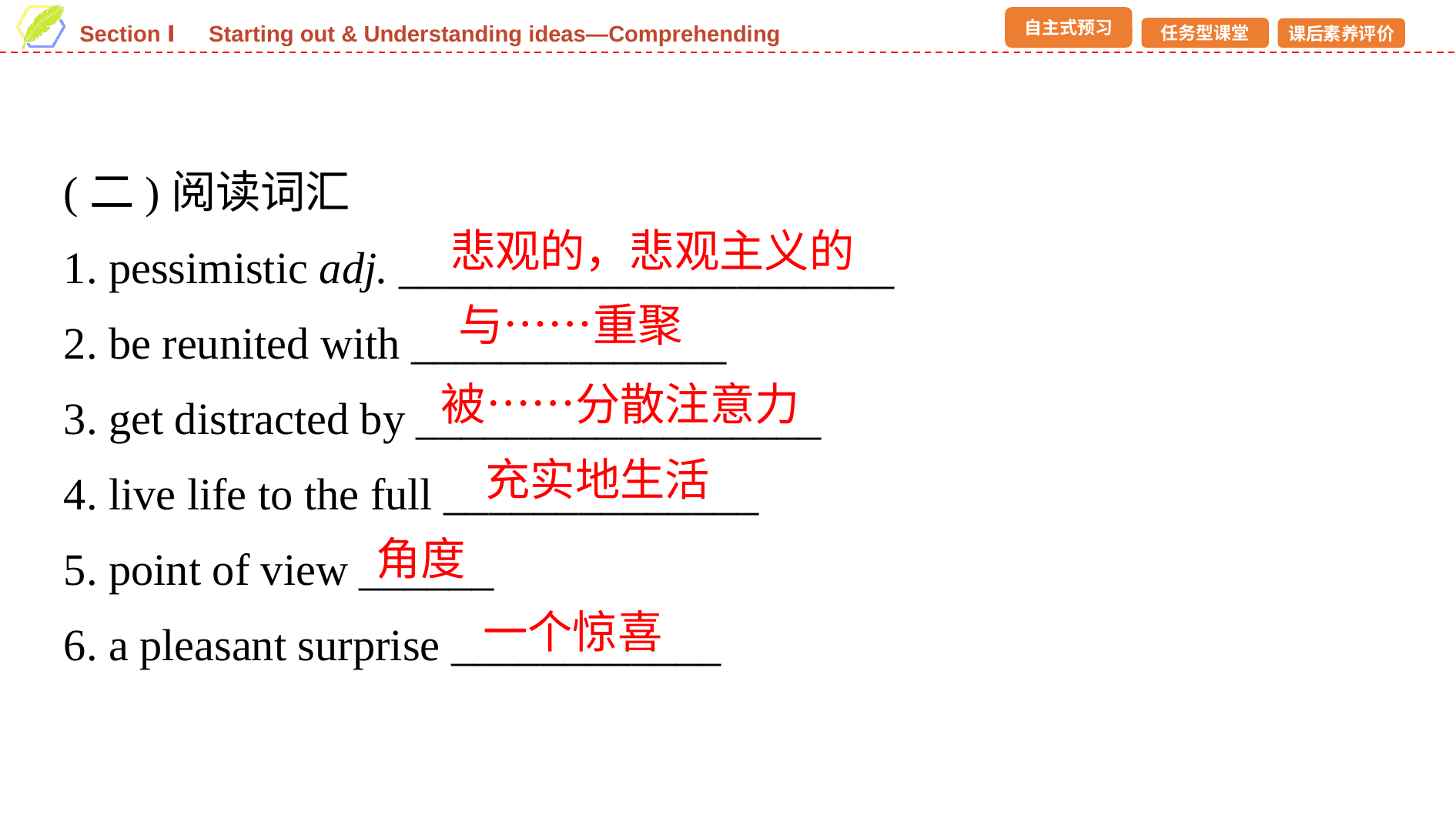

(二)阅读词汇
1. pessimistic adj. ______________________
2. be reunited with ______________
3. get distracted by __________________
4. live life to the full ______________
5. point of view ______
6. a pleasant surprise ____________
悲观的，悲观主义的
与……重聚
被……分散注意力
充实地生活
角度
一个惊喜